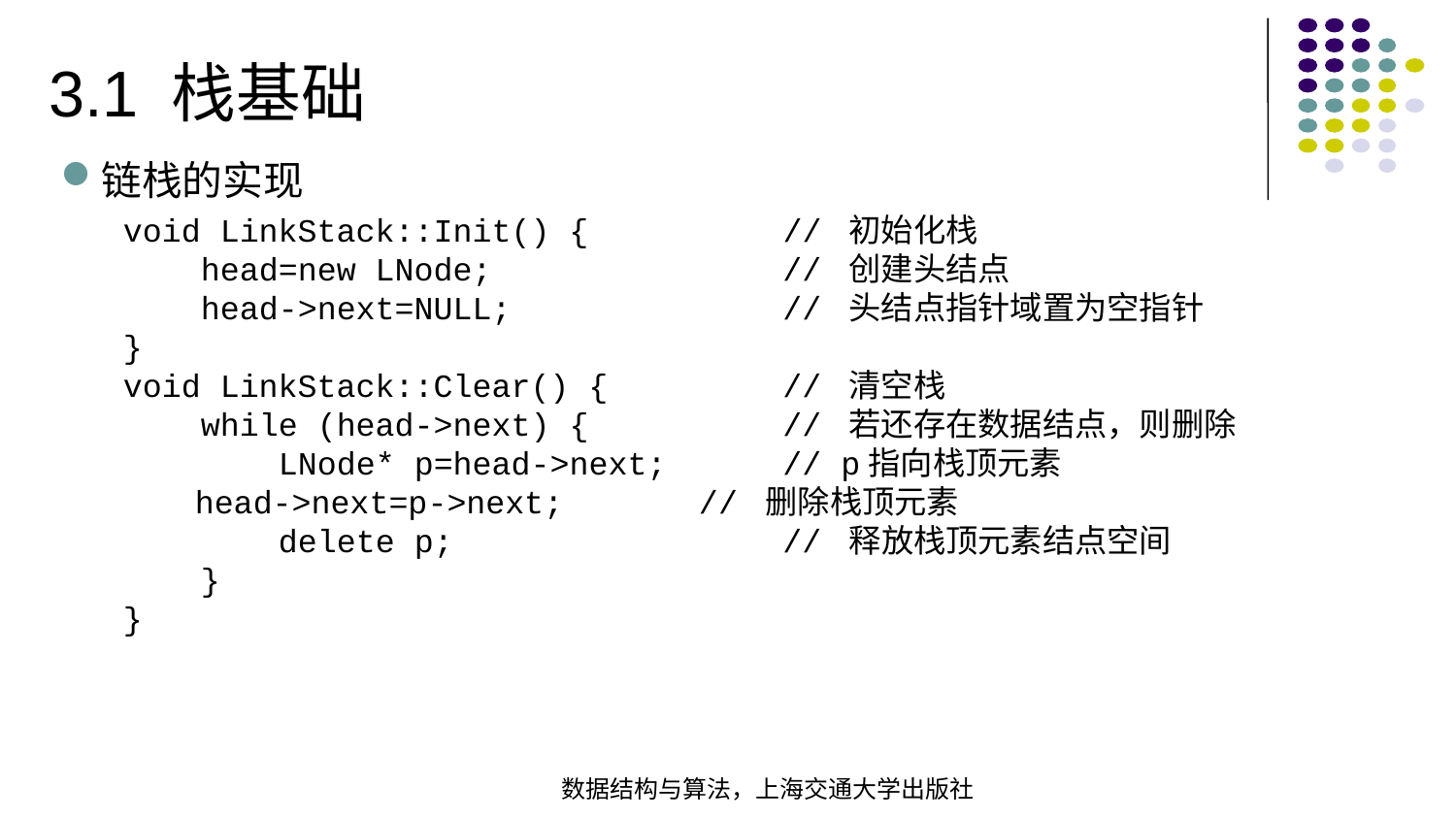

3.1 栈基础
链栈的实现
void LinkStack::Init() {          // 初始化栈     head=new LNode;               // 创建头结点     head->next=NULL;              // 头结点指针域置为空指针 }void LinkStack::Clear() {         // 清空栈     while (head->next) {          // 若还存在数据结点，则删除         LNode* p=head->next;      // p指向栈顶元素            head->next=p->next;       // 删除栈顶元素          delete p;                 // 释放栈顶元素结点空间     }
}